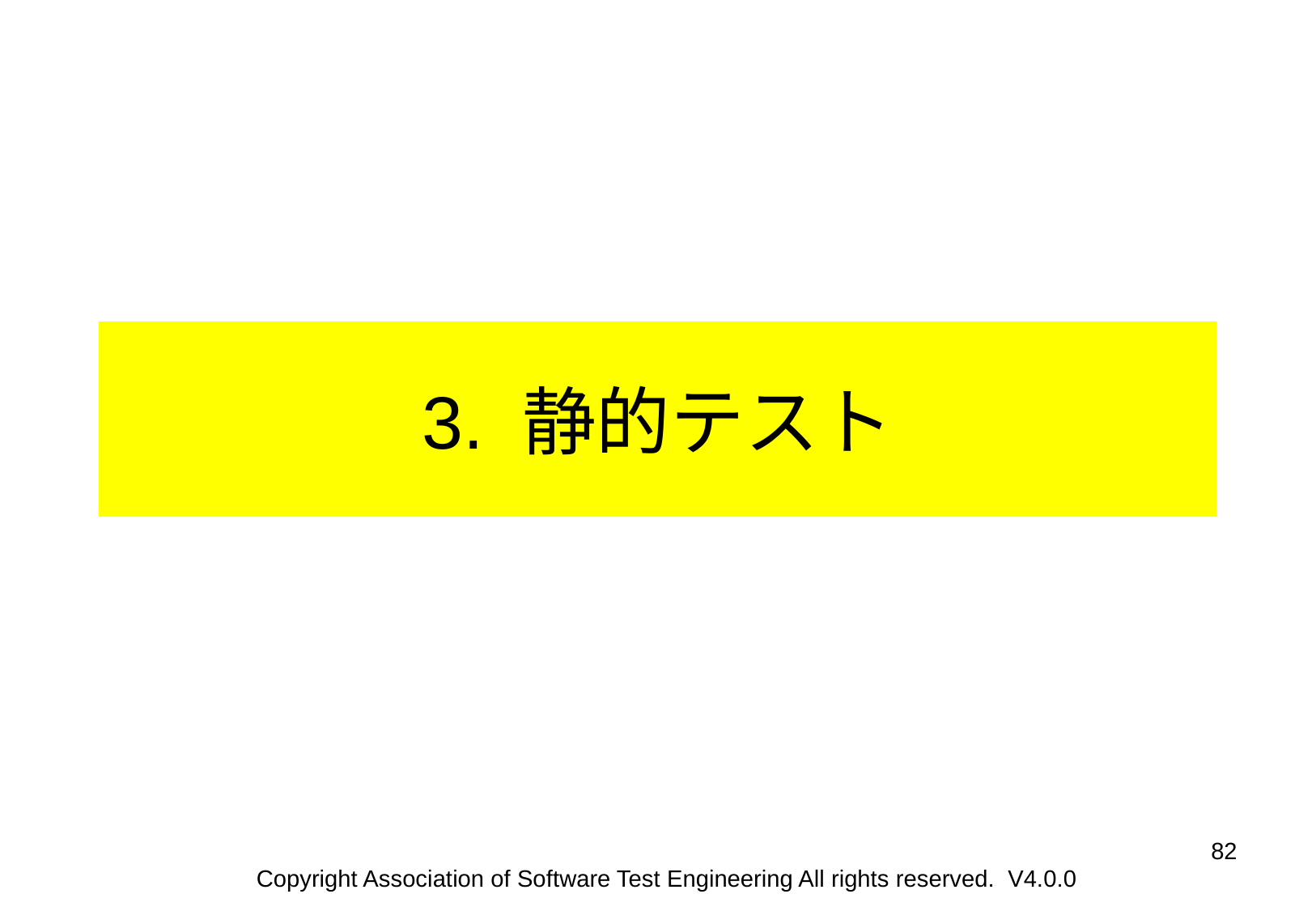

3. 静的テスト
82
Copyright Association of Software Test Engineering All rights reserved.  V4.0.0